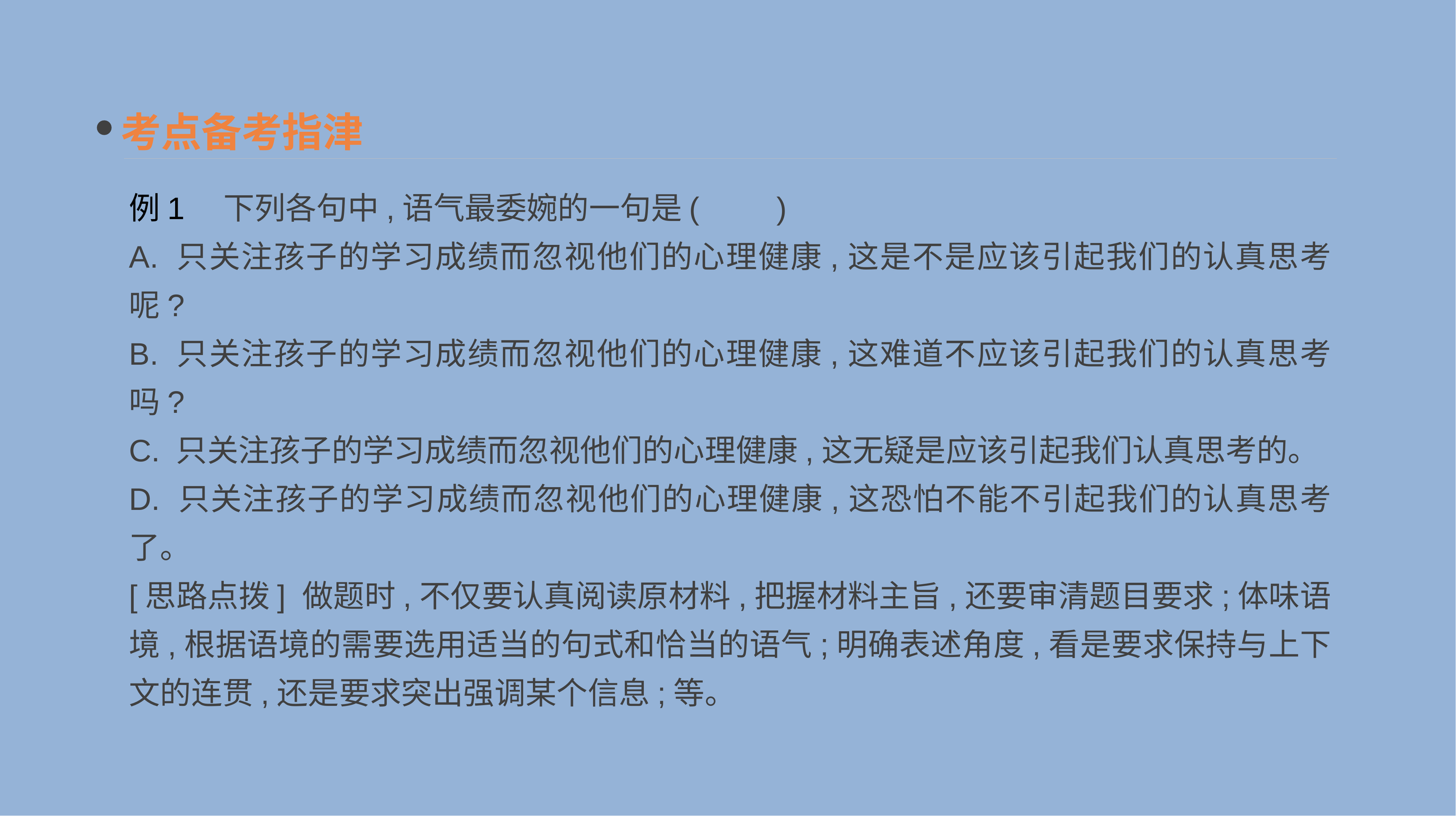

考点备考指津

例1　下列各句中,语气最委婉的一句是	(　　)
A. 只关注孩子的学习成绩而忽视他们的心理健康,这是不是应该引起我们的认真思考呢?
B. 只关注孩子的学习成绩而忽视他们的心理健康,这难道不应该引起我们的认真思考吗?
C. 只关注孩子的学习成绩而忽视他们的心理健康,这无疑是应该引起我们认真思考的。
D. 只关注孩子的学习成绩而忽视他们的心理健康,这恐怕不能不引起我们的认真思考了。
[思路点拨] 做题时,不仅要认真阅读原材料,把握材料主旨,还要审清题目要求;体味语境,根据语境的需要选用适当的句式和恰当的语气;明确表述角度,看是要求保持与上下文的连贯,还是要求突出强调某个信息;等。